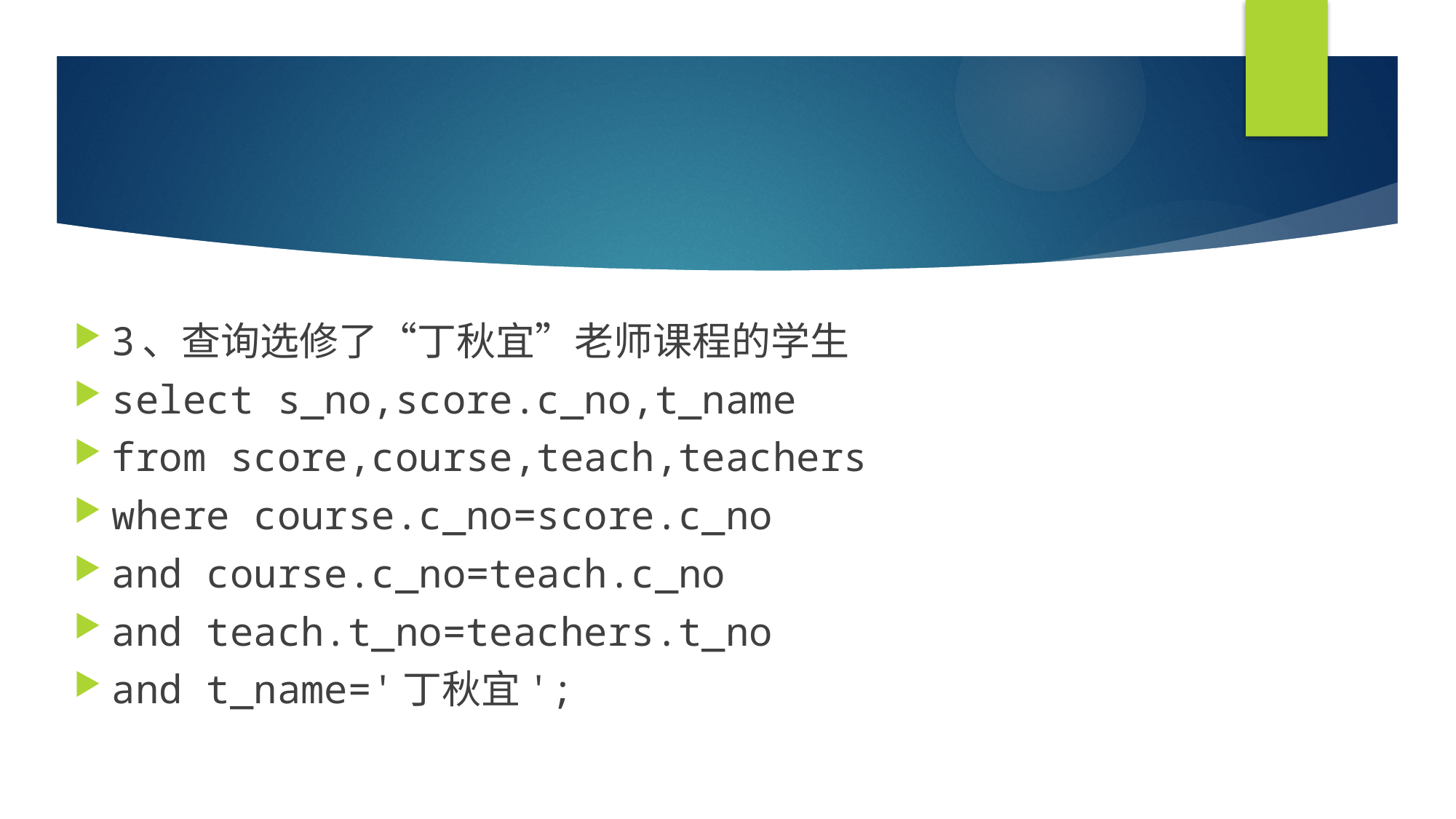

#
3、查询选修了“丁秋宜”老师课程的学生
select s_no,score.c_no,t_name
from score,course,teach,teachers
where course.c_no=score.c_no
and course.c_no=teach.c_no
and teach.t_no=teachers.t_no
and t_name='丁秋宜';